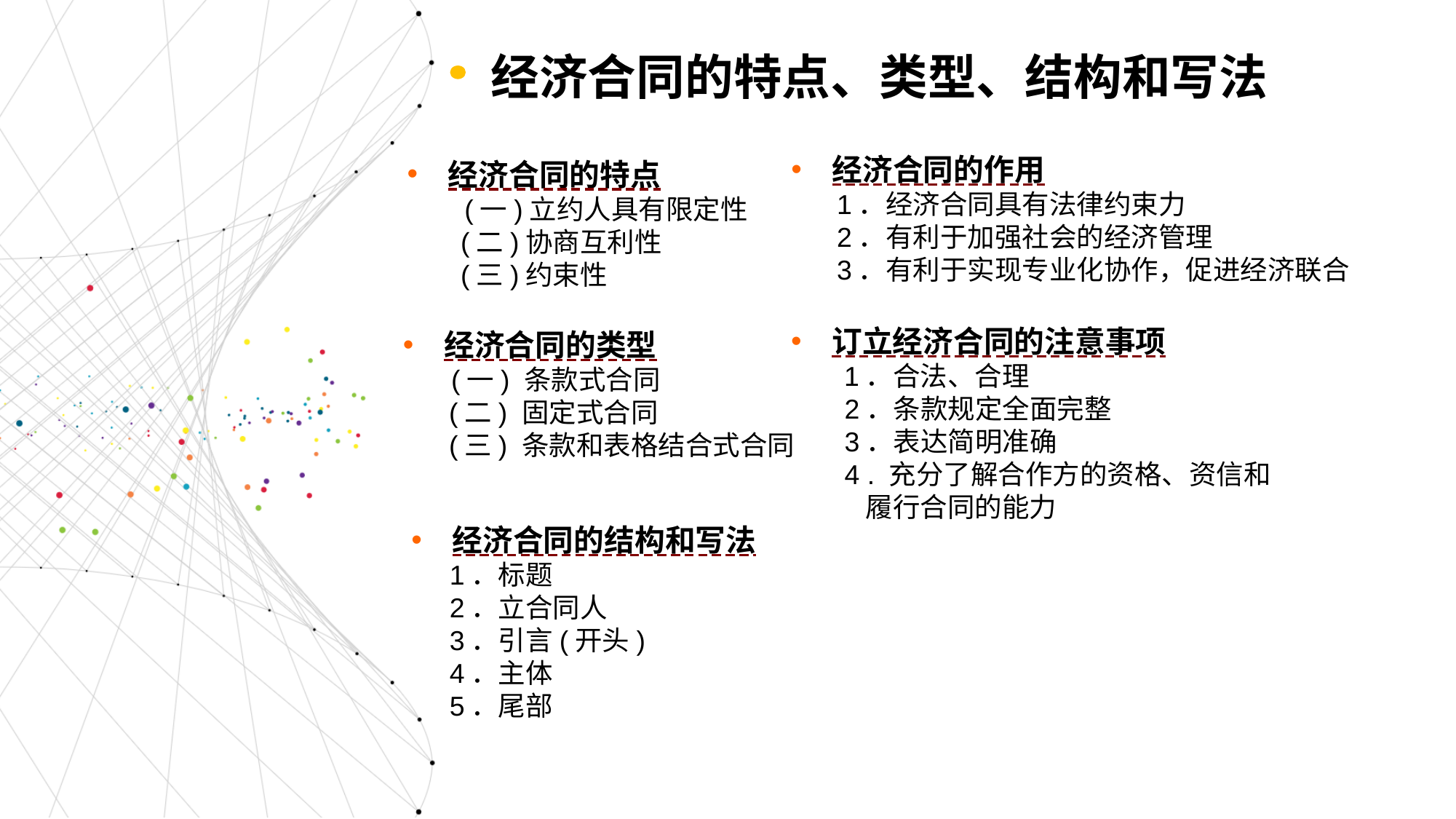

经济合同的特点、类型、结构和写法

经济合同的特点
         (一)立约人具有限定性
       (二)协商互利性
       (三)约束性
经济合同的作用
      1．经济合同具有法律约束力
      2．有利于加强社会的经济管理
      3．有利于实现专业化协作，促进经济联合

经济合同的类型
        (一) 条款式合同
      (二) 固定式合同
      (三) 条款和表格结合式合同
订立经济合同的注意事项
        1．合法、合理
       2．条款规定全面完整
       3．表达简明准确
       4 . 充分了解合作方的资格、资信和
           履行合同的能力
经济合同的结构和写法
     1．标题
     2．立合同人
     3．引言(开头)
     4．主体
     5．尾部